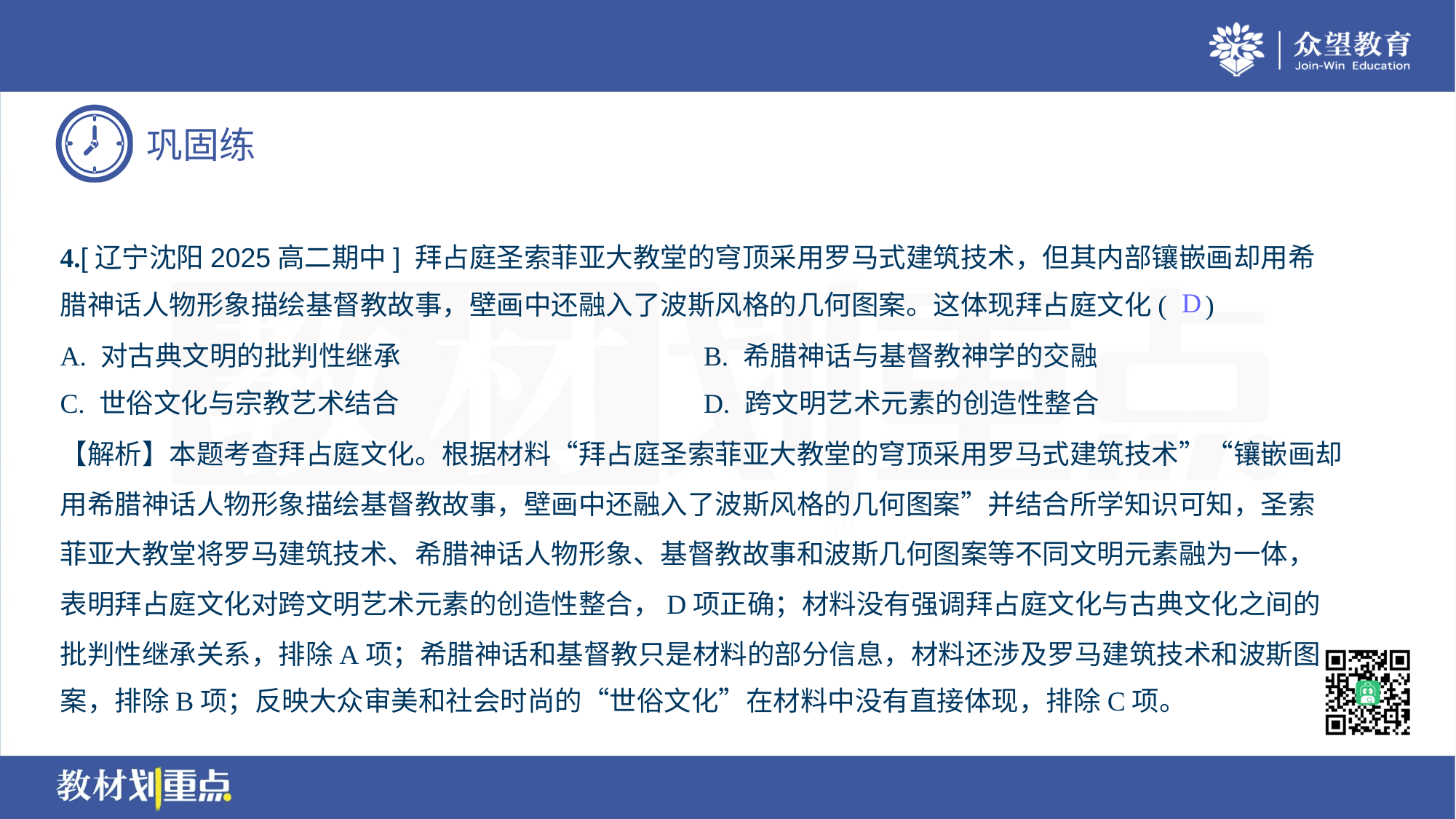

4.[辽宁沈阳2025高二期中] 拜占庭圣索菲亚大教堂的穹顶采用罗马式建筑技术，但其内部镶嵌画却用希
腊神话人物形象描绘基督教故事，壁画中还融入了波斯风格的几何图案。这体现拜占庭文化(     )
D
A. 对古典文明的批判性继承	B. 希腊神话与基督教神学的交融
C. 世俗文化与宗教艺术结合	D. 跨文明艺术元素的创造性整合
【解析】本题考查拜占庭文化。根据材料“拜占庭圣索菲亚大教堂的穹顶采用罗马式建筑技术”“镶嵌画却
用希腊神话人物形象描绘基督教故事，壁画中还融入了波斯风格的几何图案”并结合所学知识可知，圣索
菲亚大教堂将罗马建筑技术、希腊神话人物形象、基督教故事和波斯几何图案等不同文明元素融为一体，
表明拜占庭文化对跨文明艺术元素的创造性整合，D项正确；材料没有强调拜占庭文化与古典文化之间的
批判性继承关系，排除A项；希腊神话和基督教只是材料的部分信息，材料还涉及罗马建筑技术和波斯图
案，排除B项；反映大众审美和社会时尚的“世俗文化”在材料中没有直接体现，排除C项。